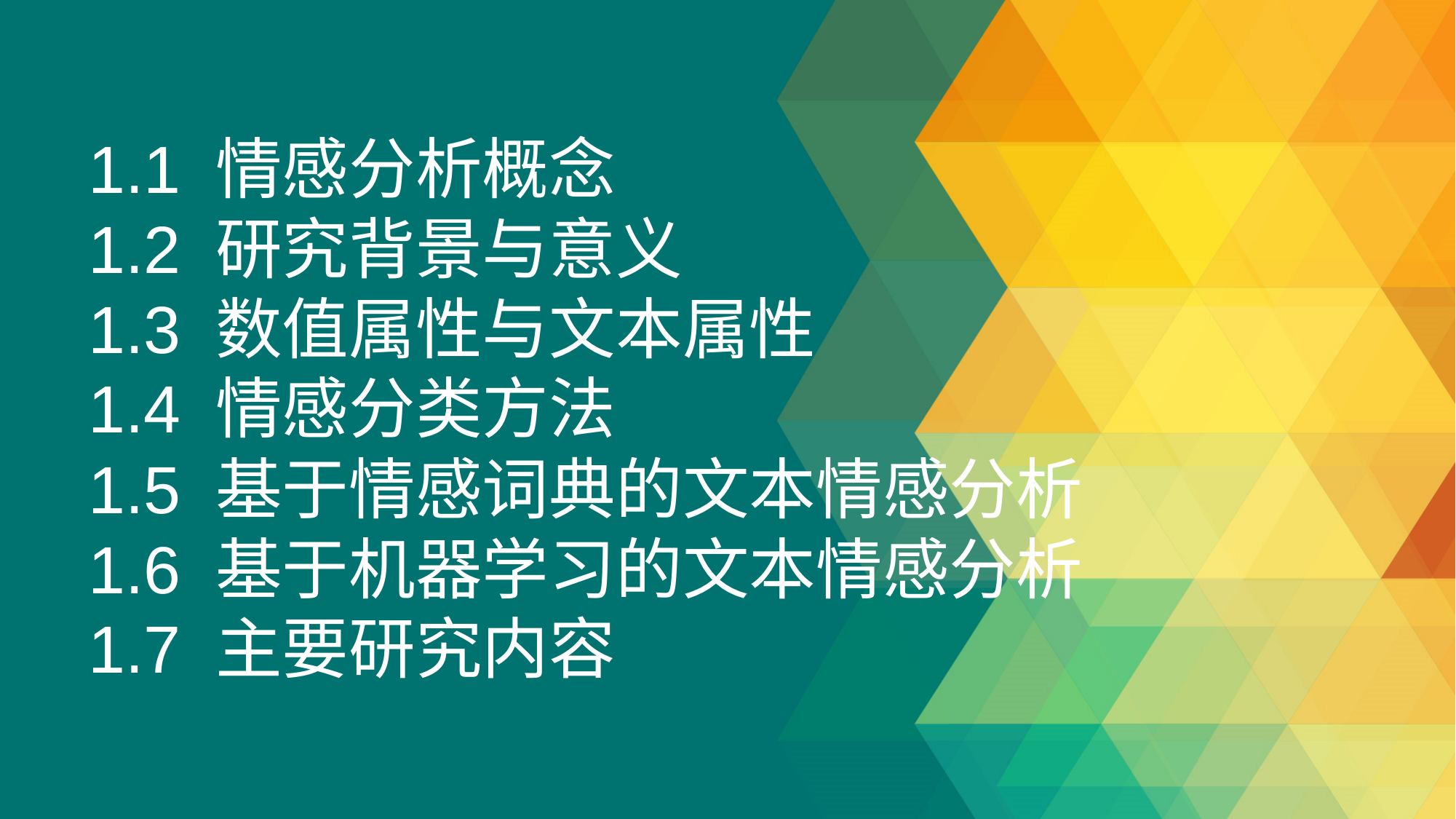

1.1 情感分析概念
1.2 研究背景与意义
1.3 数值属性与文本属性
1.4 情感分类方法
1.5 基于情感词典的文本情感分析
1.6 基于机器学习的文本情感分析
1.7 主要研究内容